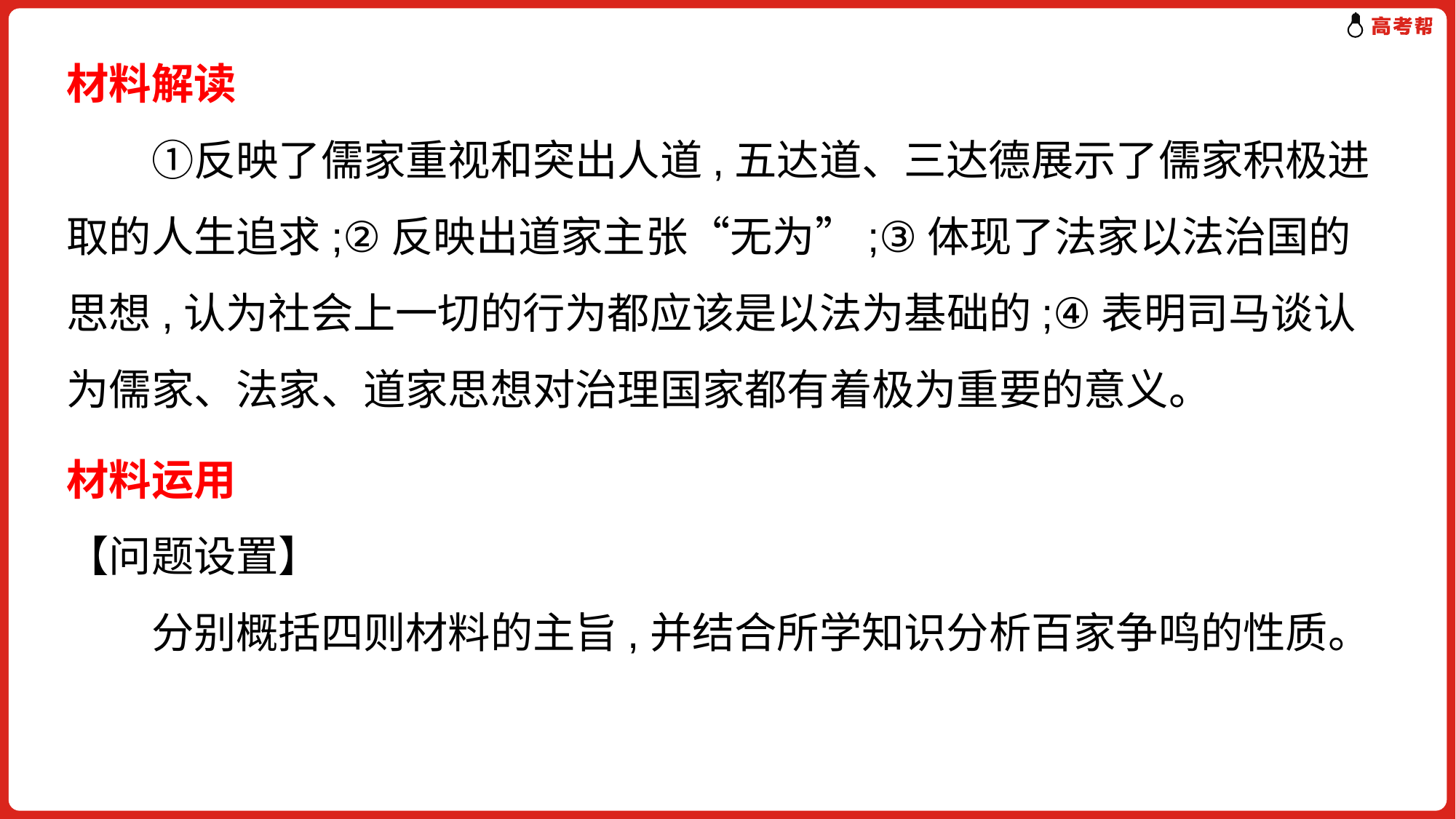

材料解读
　　①反映了儒家重视和突出人道,五达道、三达德展示了儒家积极进取的人生追求;②反映出道家主张“无为”;③体现了法家以法治国的思想,认为社会上一切的行为都应该是以法为基础的;④表明司马谈认为儒家、法家、道家思想对治理国家都有着极为重要的意义。
材料运用
【问题设置】
　　分别概括四则材料的主旨,并结合所学知识分析百家争鸣的性质。